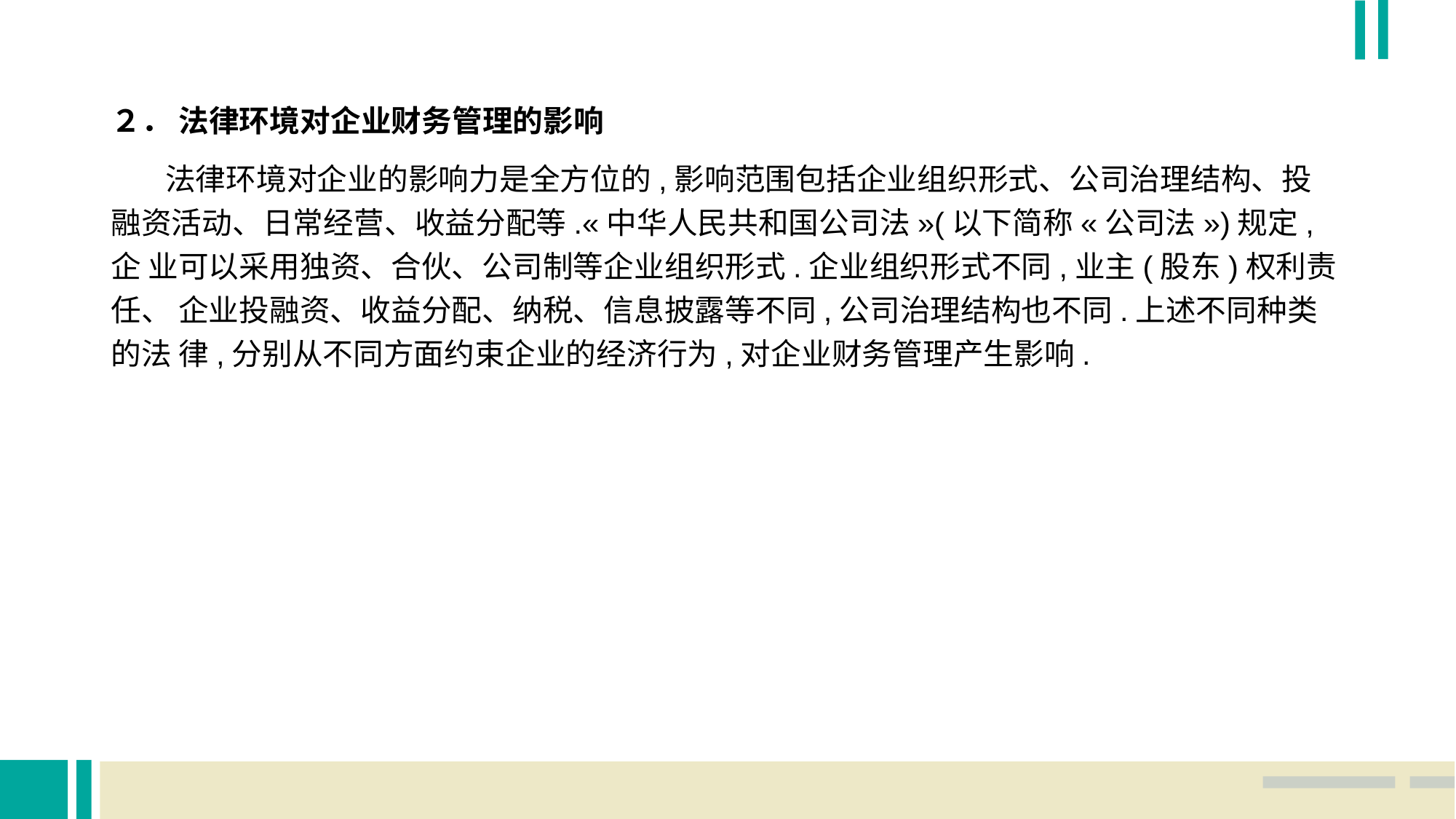

２． 法律环境对企业财务管理的影响
       法律环境对企业的影响力是全方位的,影响范围包括企业组织形式、公司治理结构、投 融资活动、日常经营、收益分配等.«中华人民共和国公司法»(以下简称«公司法»)规定,企 业可以采用独资、合伙、公司制等企业组织形式.企业组织形式不同,业主(股东)权利责任、 企业投融资、收益分配、纳税、信息披露等不同,公司治理结构也不同.上述不同种类的法 律,分别从不同方面约束企业的经济行为,对企业财务管理产生影响.